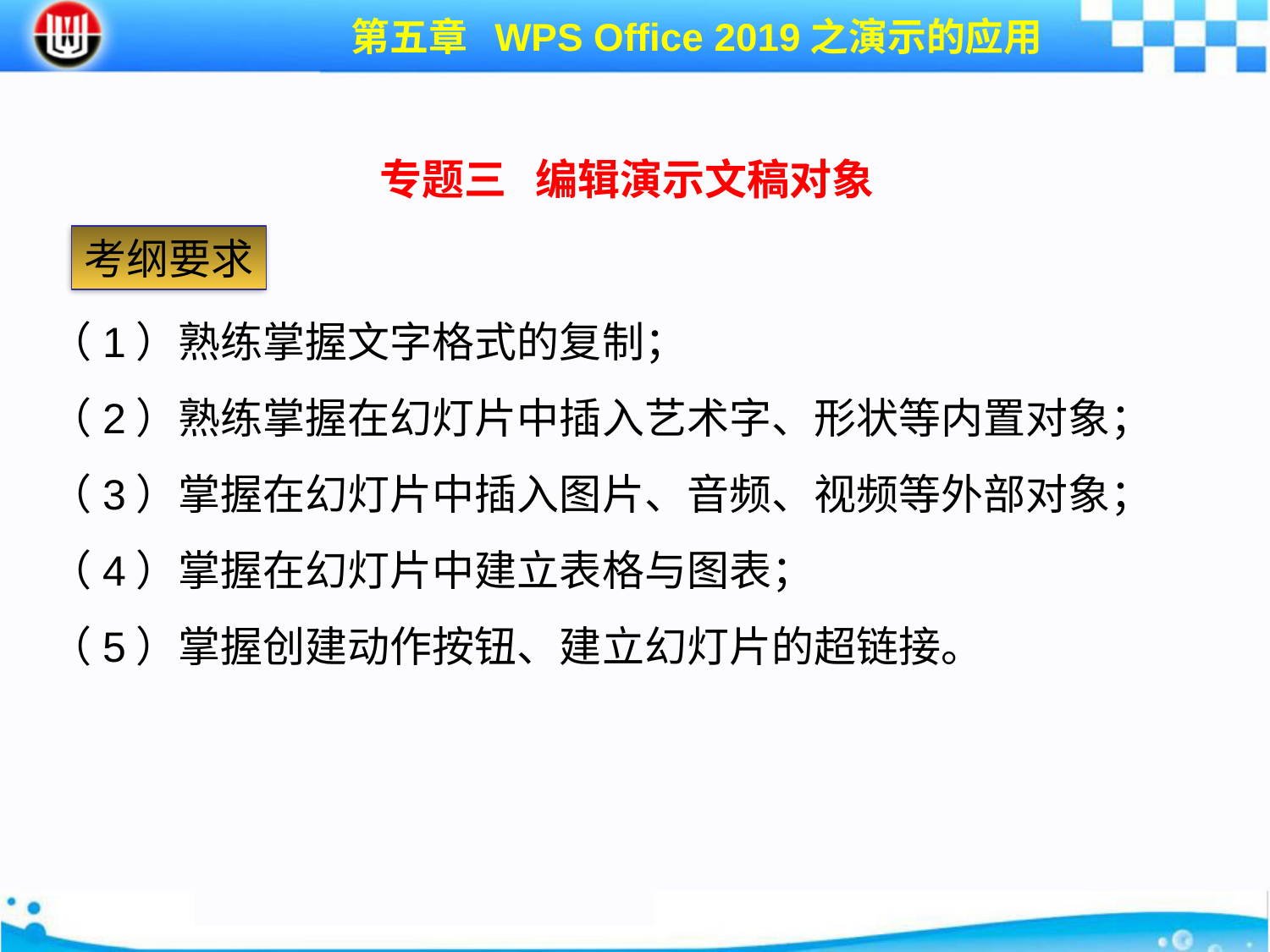

第五章  WPS Office 2019之演示的应用
专题三   编辑演示文稿对象
考纲要求

（1）熟练掌握文字格式的复制；
（2）熟练掌握在幻灯片中插入艺术字、形状等内置对象；
（3）掌握在幻灯片中插入图片、音频、视频等外部对象；
（4）掌握在幻灯片中建立表格与图表；
（5）掌握创建动作按钮、建立幻灯片的超链接。